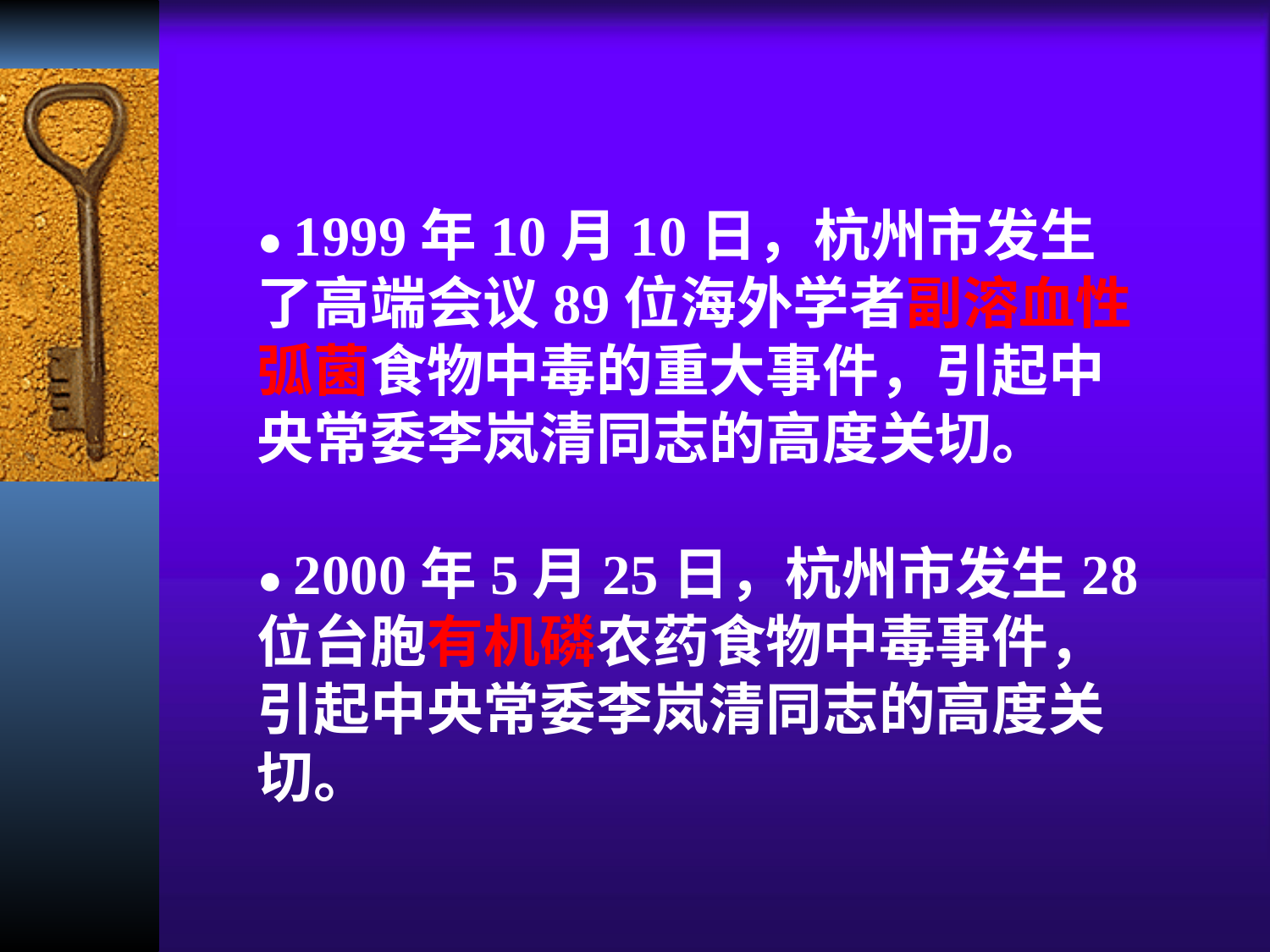

● 1999年10月10日，杭州市发生了高端会议89位海外学者副溶血性弧菌食物中毒的重大事件，引起中央常委李岚清同志的高度关切。

● 2000年5月25日，杭州市发生28位台胞有机磷农药食物中毒事件，引起中央常委李岚清同志的高度关切。